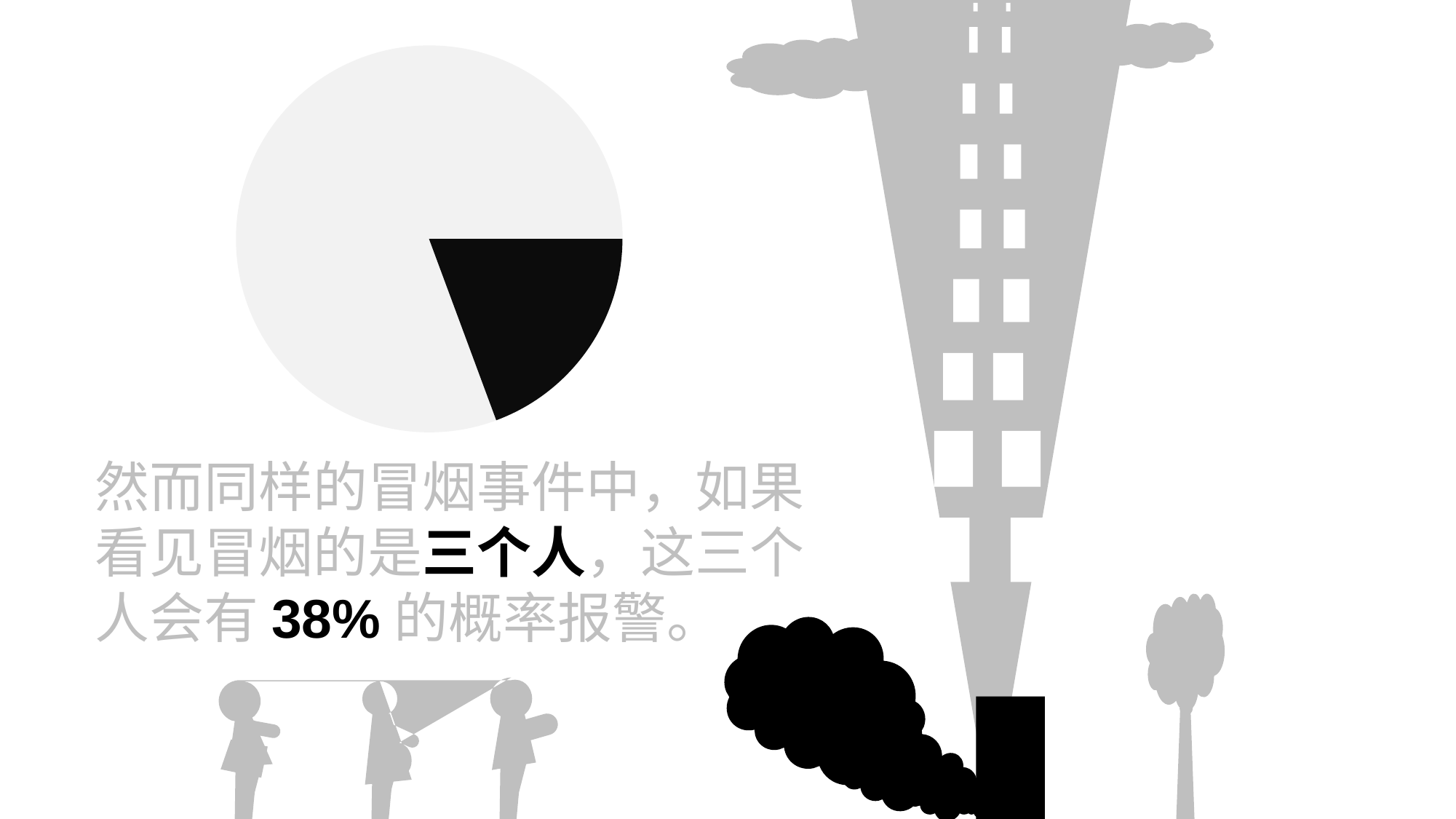

然而同样的冒烟事件中，如果看见冒烟的是三个人，这三个人会有38%的概率报警。